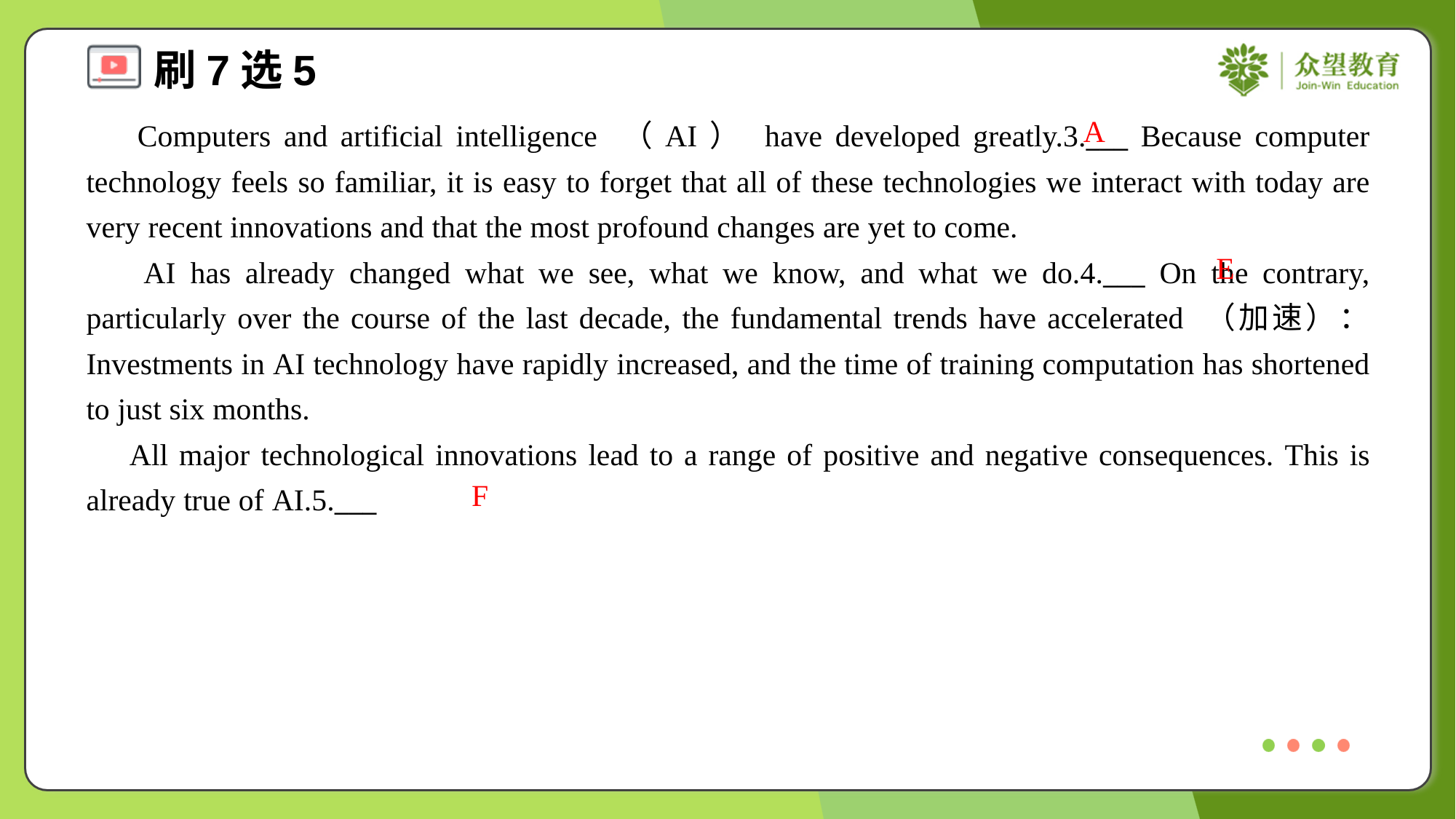

A
    Computers and artificial intelligence （AI） have developed greatly.3.___ Because computer technology feels so familiar, it is easy to forget that all of these technologies we interact with today are very recent innovations and that the most profound changes are yet to come.
    AI has already changed what we see, what we know, and what we do.4.___ On the contrary, particularly over the course of the last decade, the fundamental trends have accelerated （加速）： Investments in AI technology have rapidly increased, and the time of training computation has shortened to just six months.
    All major technological innovations lead to a range of positive and negative consequences. This is already true of AI.5.___
E
F